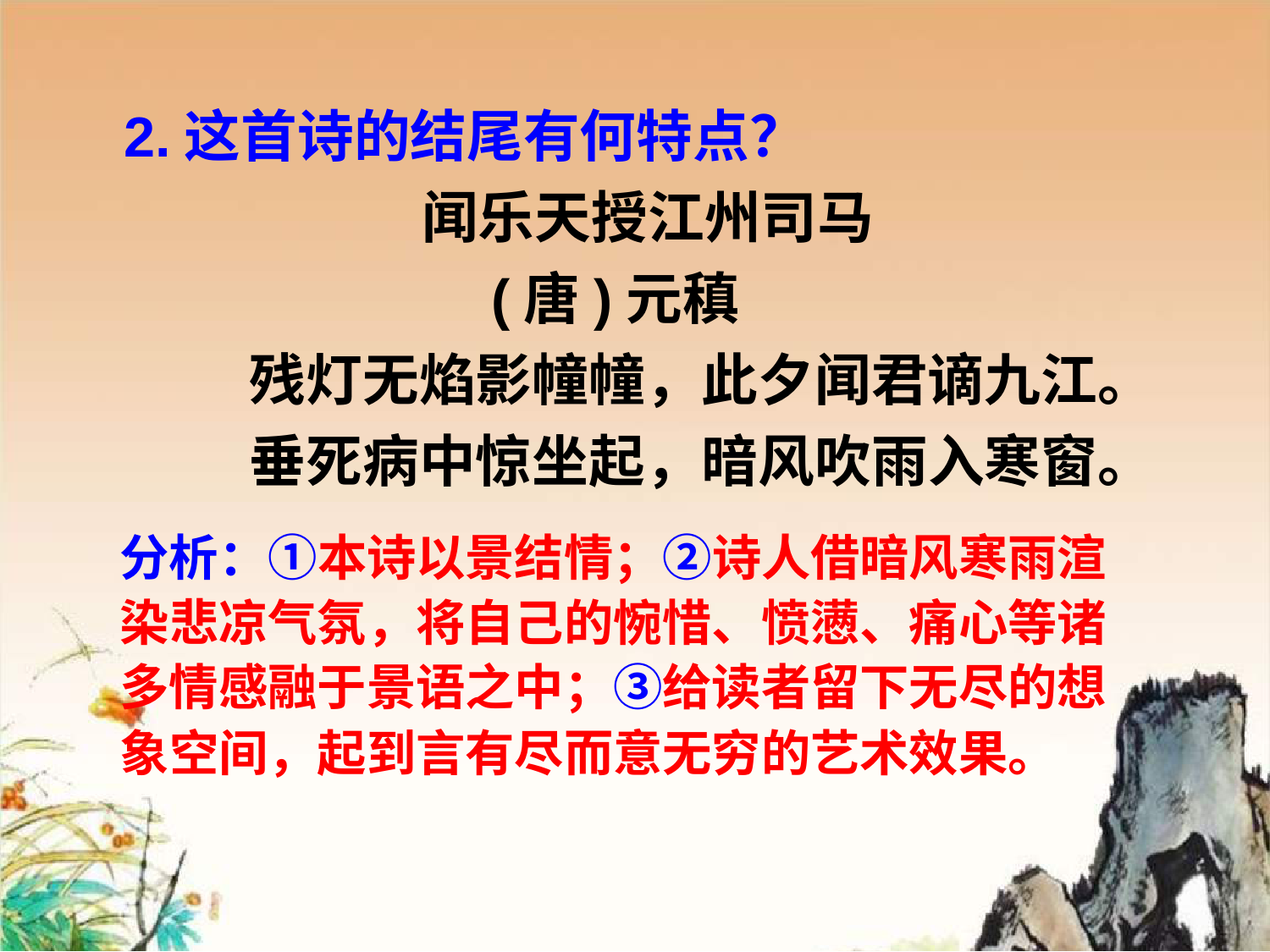

2.这首诗的结尾有何特点？
    闻乐天授江州司马
(唐)元稹
        残灯无焰影幢幢，此夕闻君谪九江。
        垂死病中惊坐起，暗风吹雨入寒窗。
分析：①本诗以景结情；②诗人借暗风寒雨渲染悲凉气氛，将自己的惋惜、愤懑、痛心等诸多情感融于景语之中；③给读者留下无尽的想象空间，起到言有尽而意无穷的艺术效果。